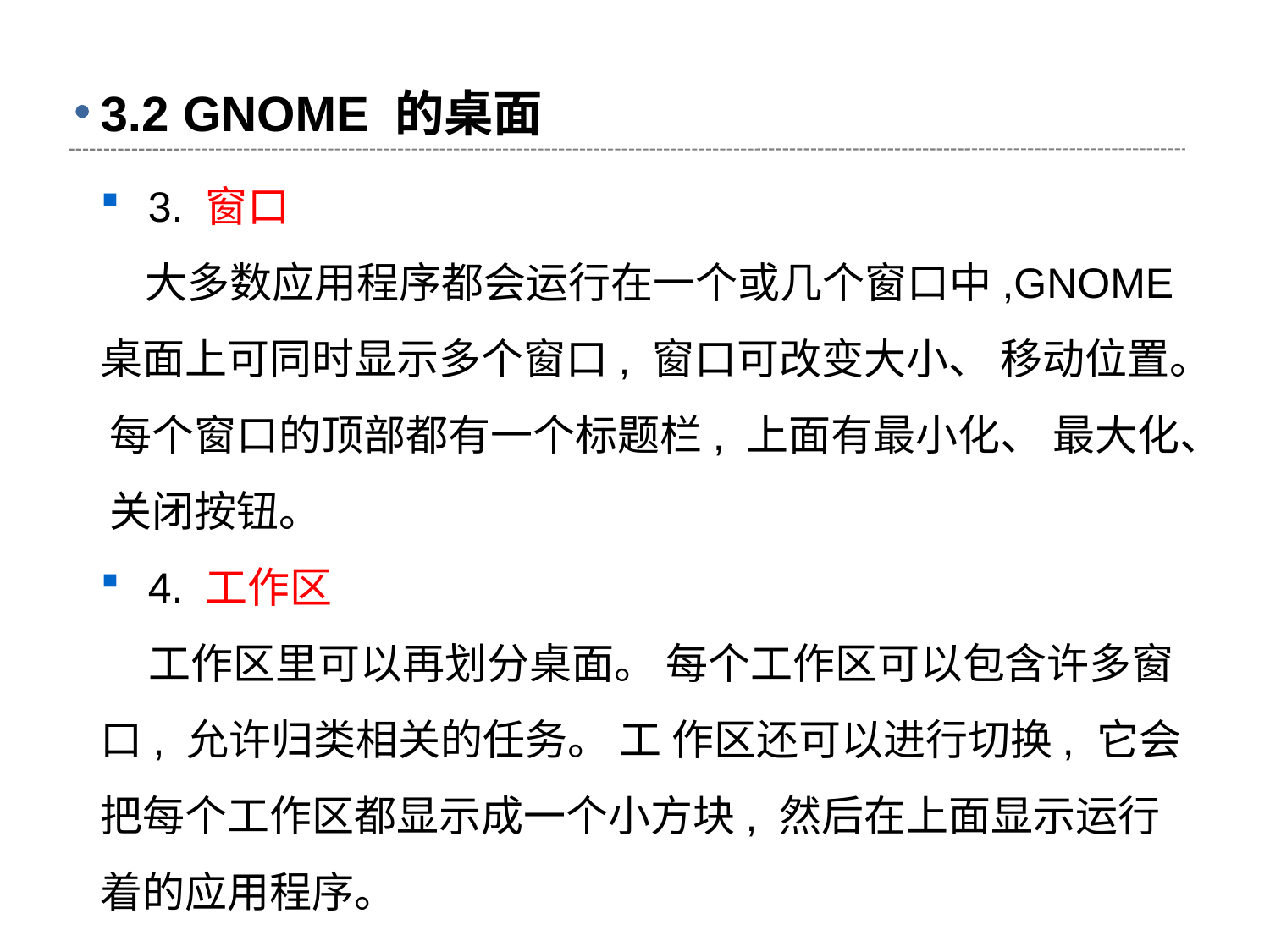

# 3.2 GNOME 的桌面
3. 窗口
    大多数应用程序都会运行在一个或几个窗口中,GNOME 桌面上可同时显示多个窗口, 窗口可改变大小、 移动位置。 每个窗口的顶部都有一个标题栏, 上面有最小化、 最大化、 关闭按钮。
4. 工作区
    工作区里可以再划分桌面。 每个工作区可以包含许多窗口, 允许归类相关的任务。 工 作区还可以进行切换, 它会把每个工作区都显示成一个小方块, 然后在上面显示运行着的应用程序。